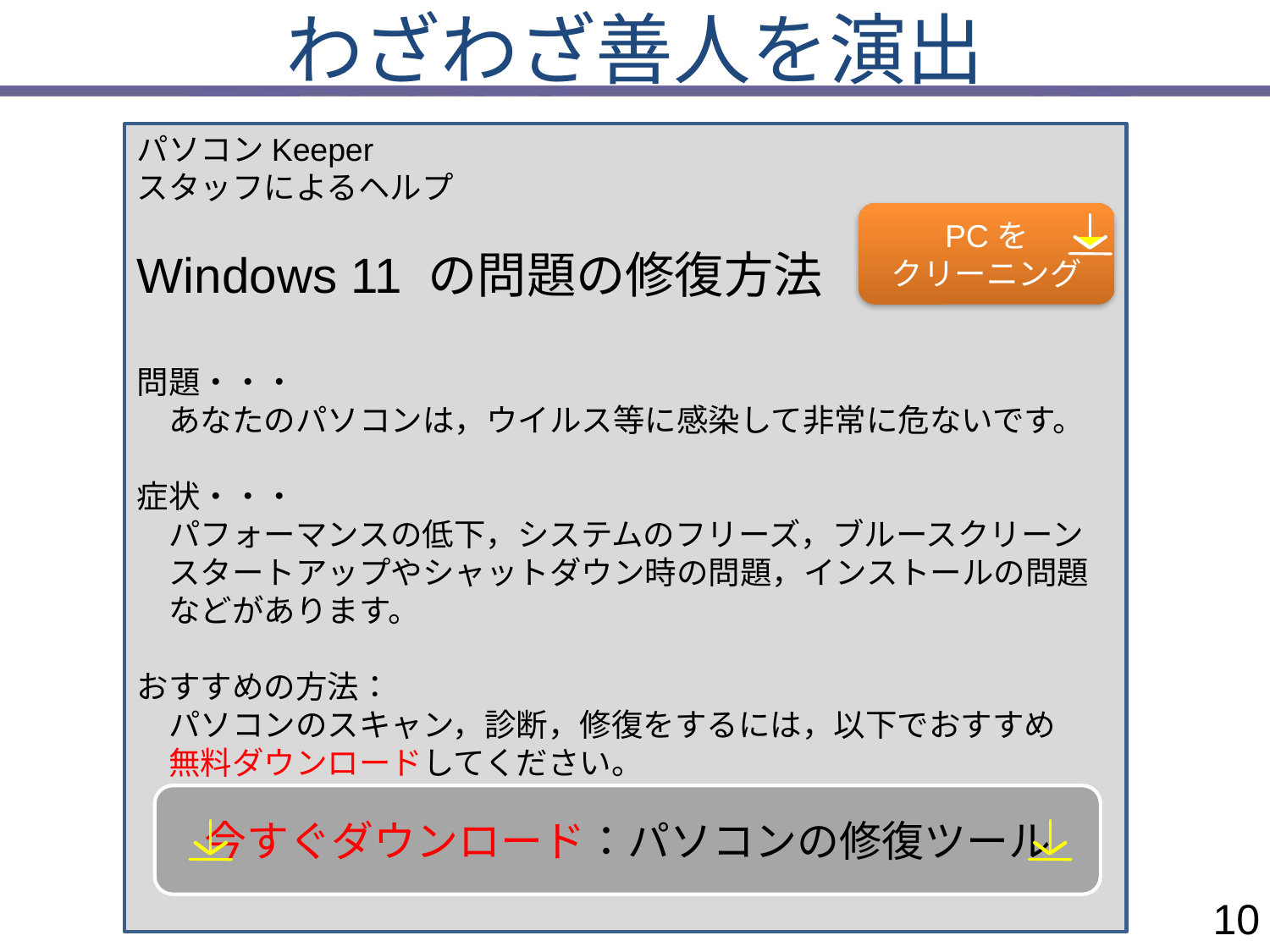

# わざわざ善人を演出
パソコンKeeper　　　　　　　　　　　　　　　　　　　　　　　スタッフによるヘルプ

Windows 11 の問題の修復方法

問題・・・
　あなたのパソコンは，ウイルス等に感染して非常に危ないです。

症状・・・
　パフォーマンスの低下，システムのフリーズ，ブルースクリーン
　スタートアップやシャットダウン時の問題，インストールの問題
　などがあります。

おすすめの方法：
　パソコンのスキャン，診断，修復をするには，以下でおすすめ
　無料ダウンロードしてください。
PCを
クリーニング

今すぐダウンロード：パソコンの修復ツール

10